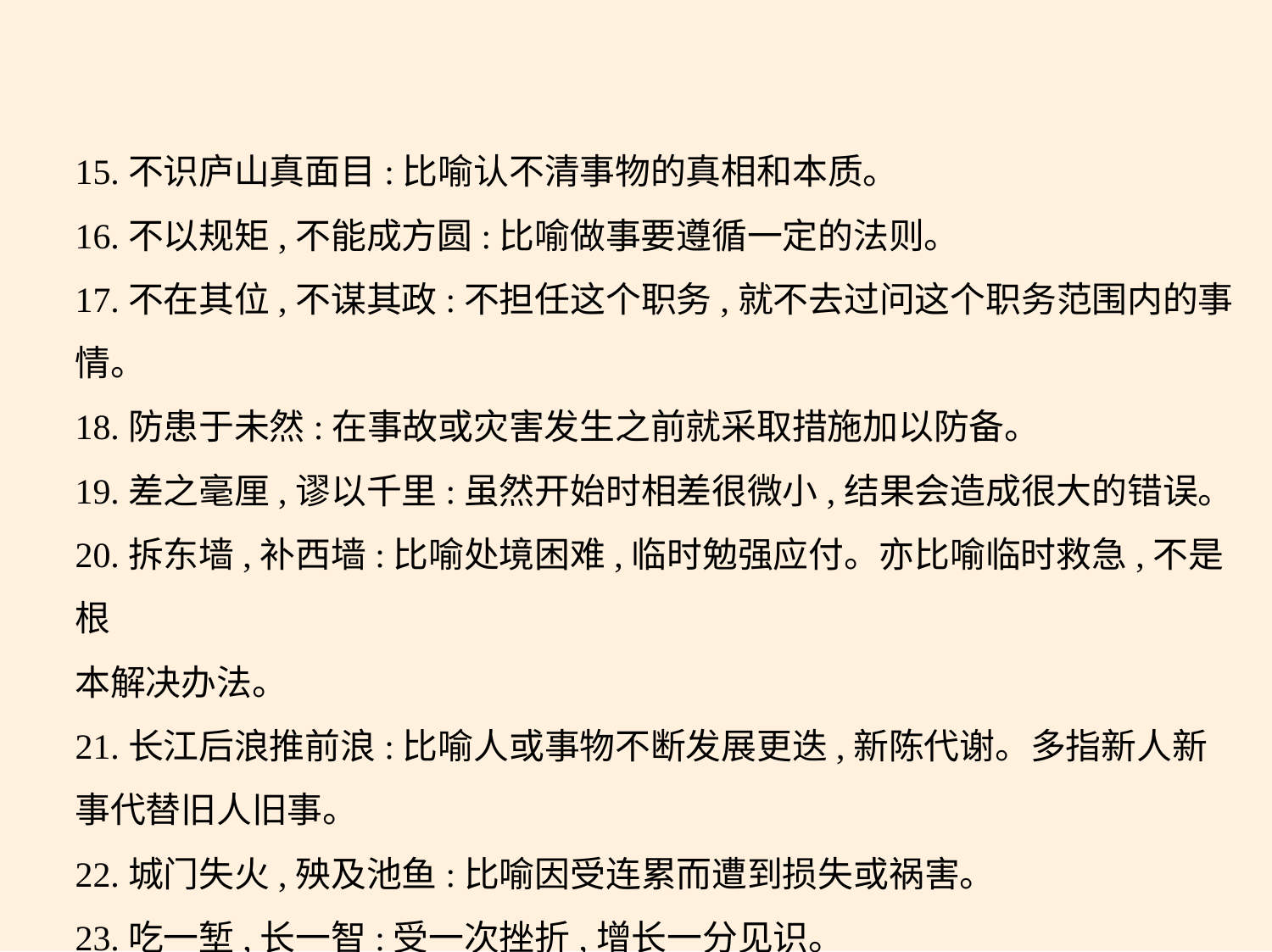

15.不识庐山真面目:比喻认不清事物的真相和本质。
16.不以规矩,不能成方圆:比喻做事要遵循一定的法则。
17.不在其位,不谋其政:不担任这个职务,就不去过问这个职务范围内的事
情。
18.防患于未然:在事故或灾害发生之前就采取措施加以防备。
19.差之毫厘,谬以千里:虽然开始时相差很微小,结果会造成很大的错误。
20.拆东墙,补西墙:比喻处境困难,临时勉强应付。亦比喻临时救急,不是根
本解决办法。
21.长江后浪推前浪:比喻人或事物不断发展更迭,新陈代谢。多指新人新
事代替旧人旧事。
22.城门失火,殃及池鱼:比喻因受连累而遭到损失或祸害。
23.吃一堑,长一智:受一次挫折,增长一分见识。